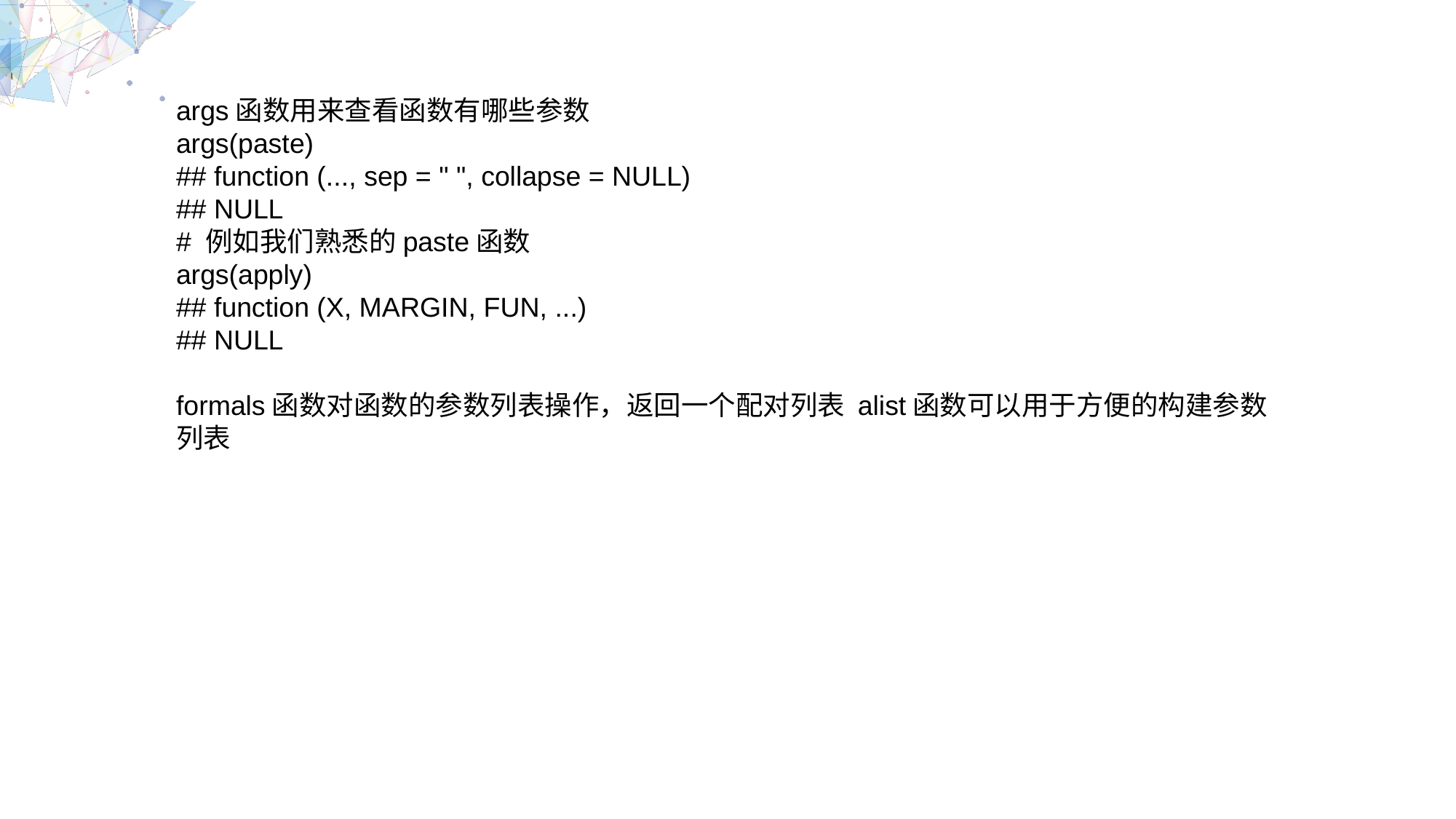

args函数用来查看函数有哪些参数
args(paste)
## function (..., sep = " ", collapse = NULL)
## NULL
# 例如我们熟悉的paste函数
args(apply)
## function (X, MARGIN, FUN, ...)
## NULL

formals函数对函数的参数列表操作，返回一个配对列表 alist函数可以用于方便的构建参数列表